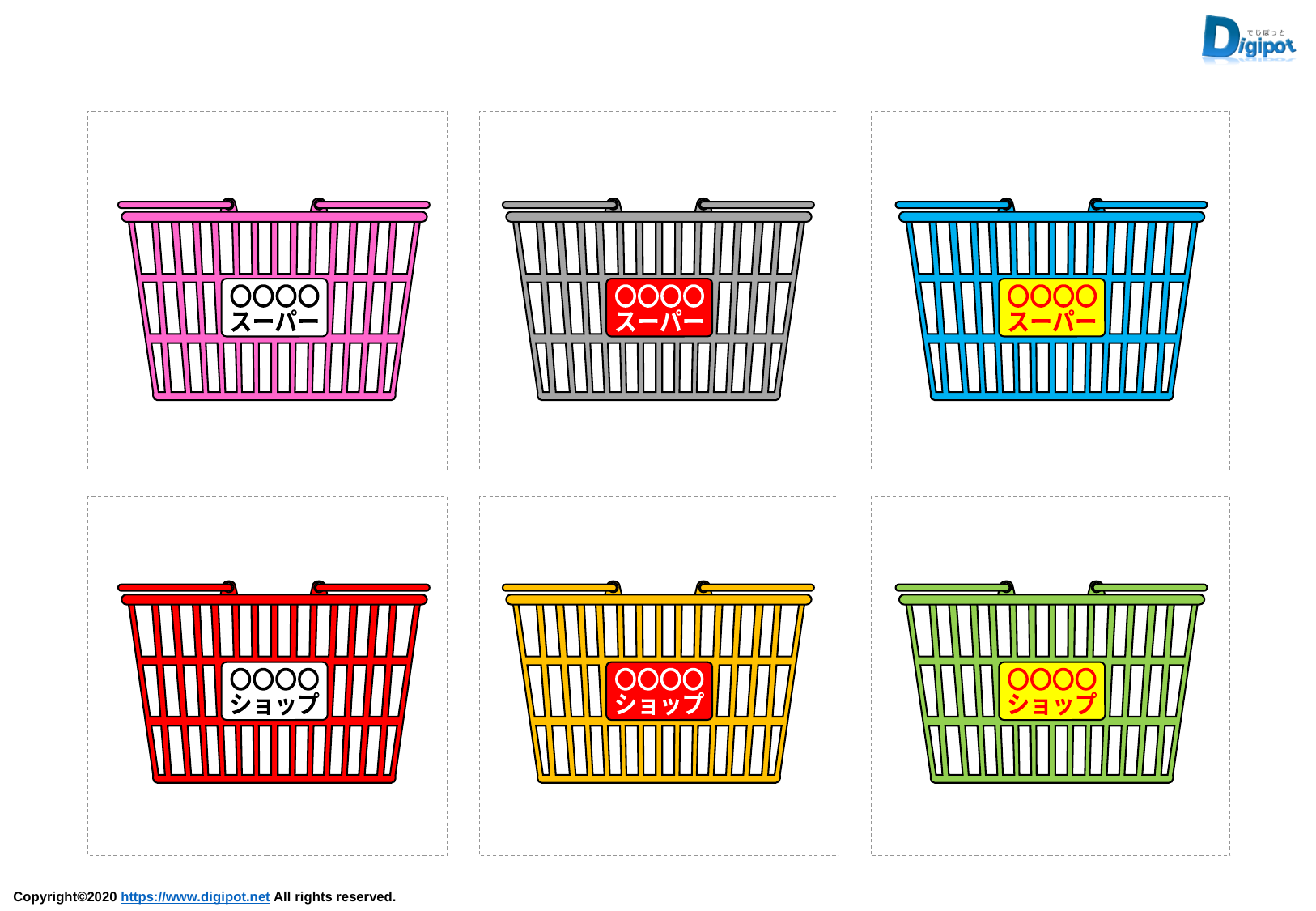

〇〇〇〇
スーパー

〇〇〇〇
スーパー

〇〇〇〇
スーパー

〇〇〇〇
ショップ

〇〇〇〇
ショップ

〇〇〇〇
ショップ